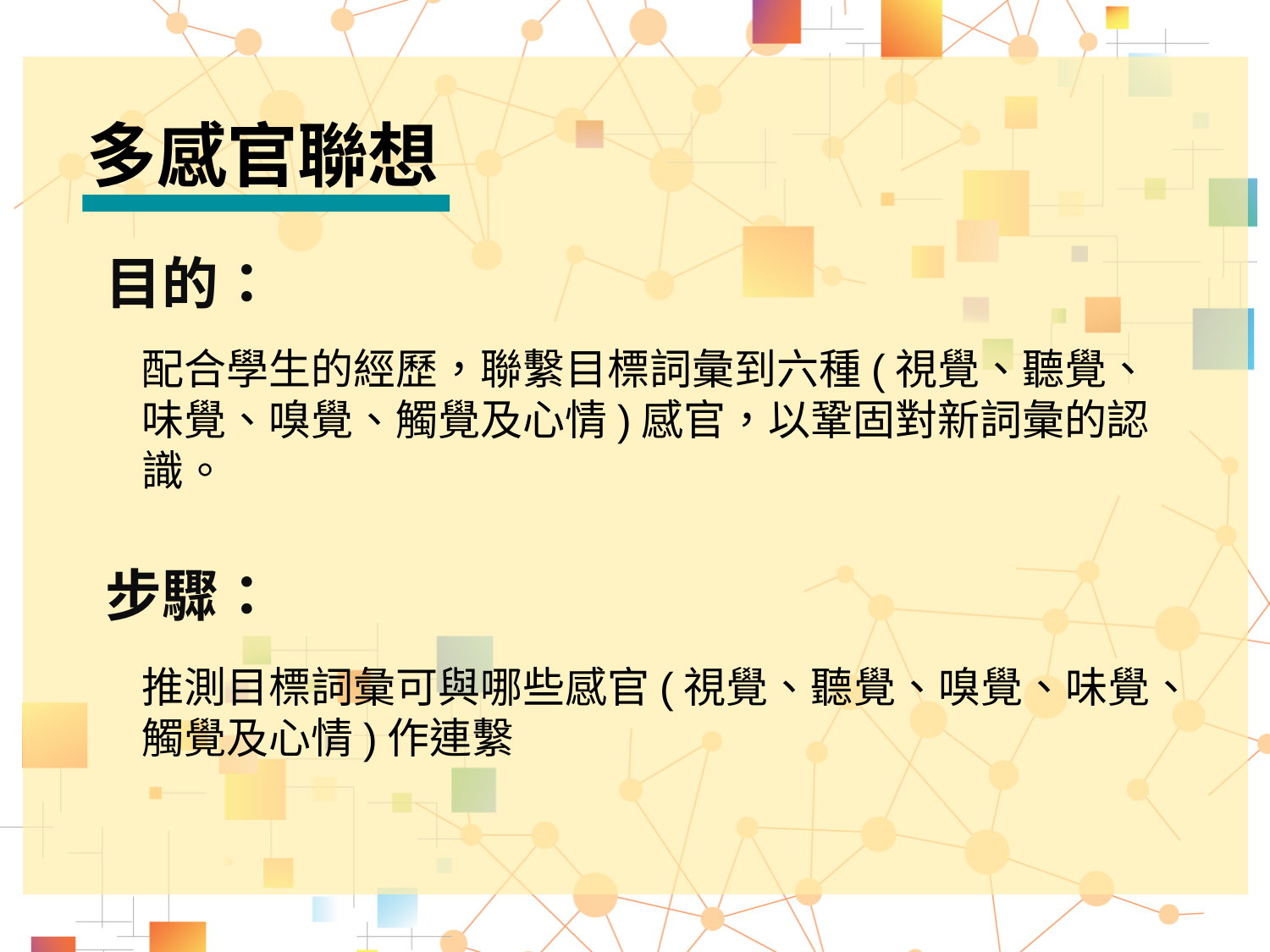

多感官聯想

目的：
配合學生的經歷，聯繫目標詞彙到六種(視覺、聽覺、味覺、嗅覺、觸覺及心情)感官，以鞏固對新詞彙的認識。
步驟：
推測目標詞彙可與哪些感官(視覺、聽覺、嗅覺、味覺、觸覺及心情)作連繫